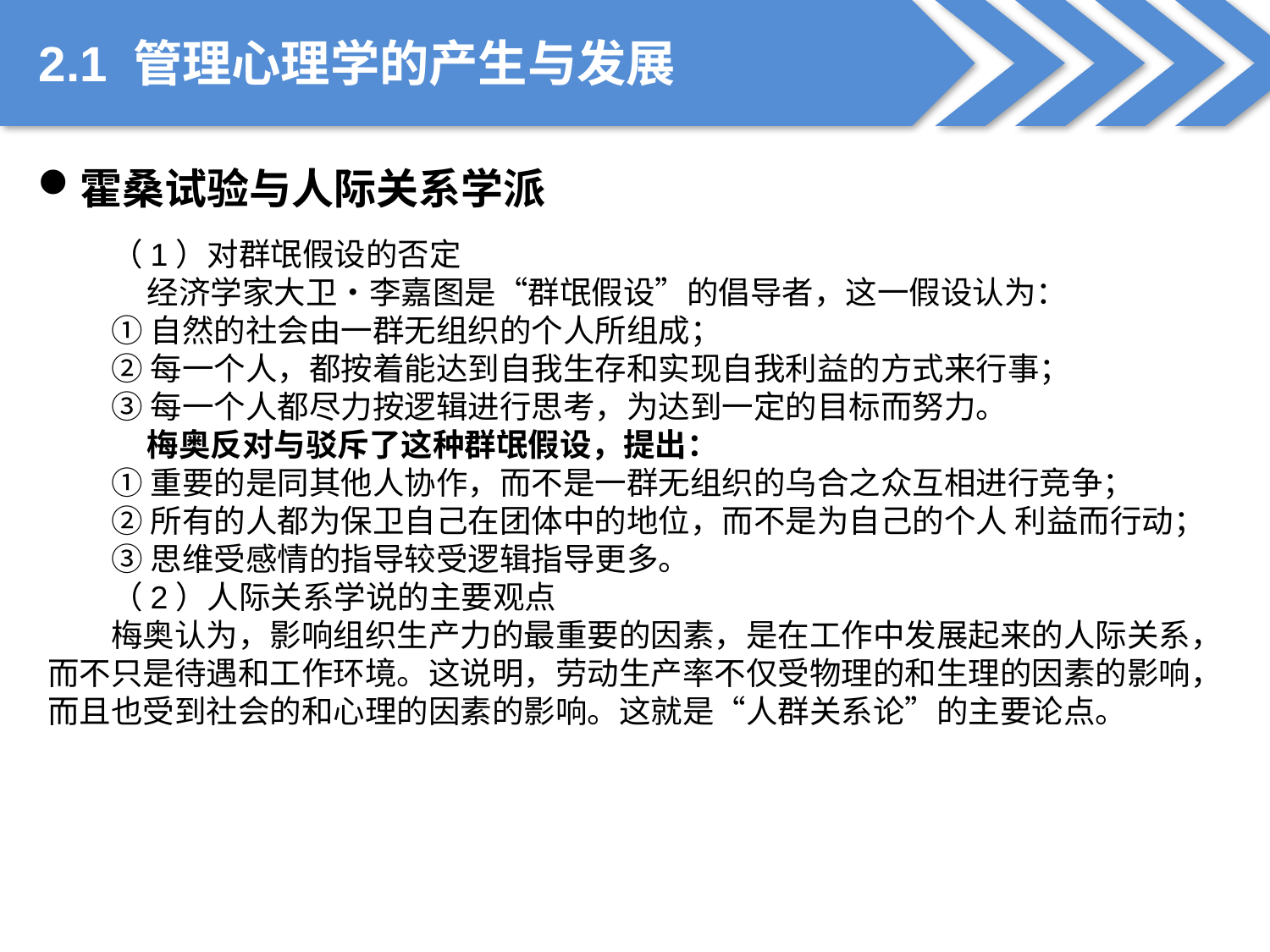

2.1 管理心理学的产生与发展
霍桑试验与人际关系学派
（1）对群氓假设的否定
    经济学家大卫•李嘉图是“群氓假设”的倡导者，这一假设认为：
①自然的社会由一群无组织的个人所组成；
②每一个人，都按着能达到自我生存和实现自我利益的方式来行事；
③每一个人都尽力按逻辑进行思考，为达到一定的目标而努力。
    梅奥反对与驳斥了这种群氓假设，提出：
①重要的是同其他人协作，而不是一群无组织的乌合之众互相进行竞争；
②所有的人都为保卫自己在团体中的地位，而不是为自己的个人 利益而行动；
③思维受感情的指导较受逻辑指导更多。
（2）人际关系学说的主要观点
梅奥认为，影响组织生产力的最重要的因素，是在工作中发展起来的人际关系，而不只是待遇和工作环境。这说明，劳动生产率不仅受物理的和生理的因素的影响，而且也受到社会的和心理的因素的影响。这就是“人群关系论”的主要论点。